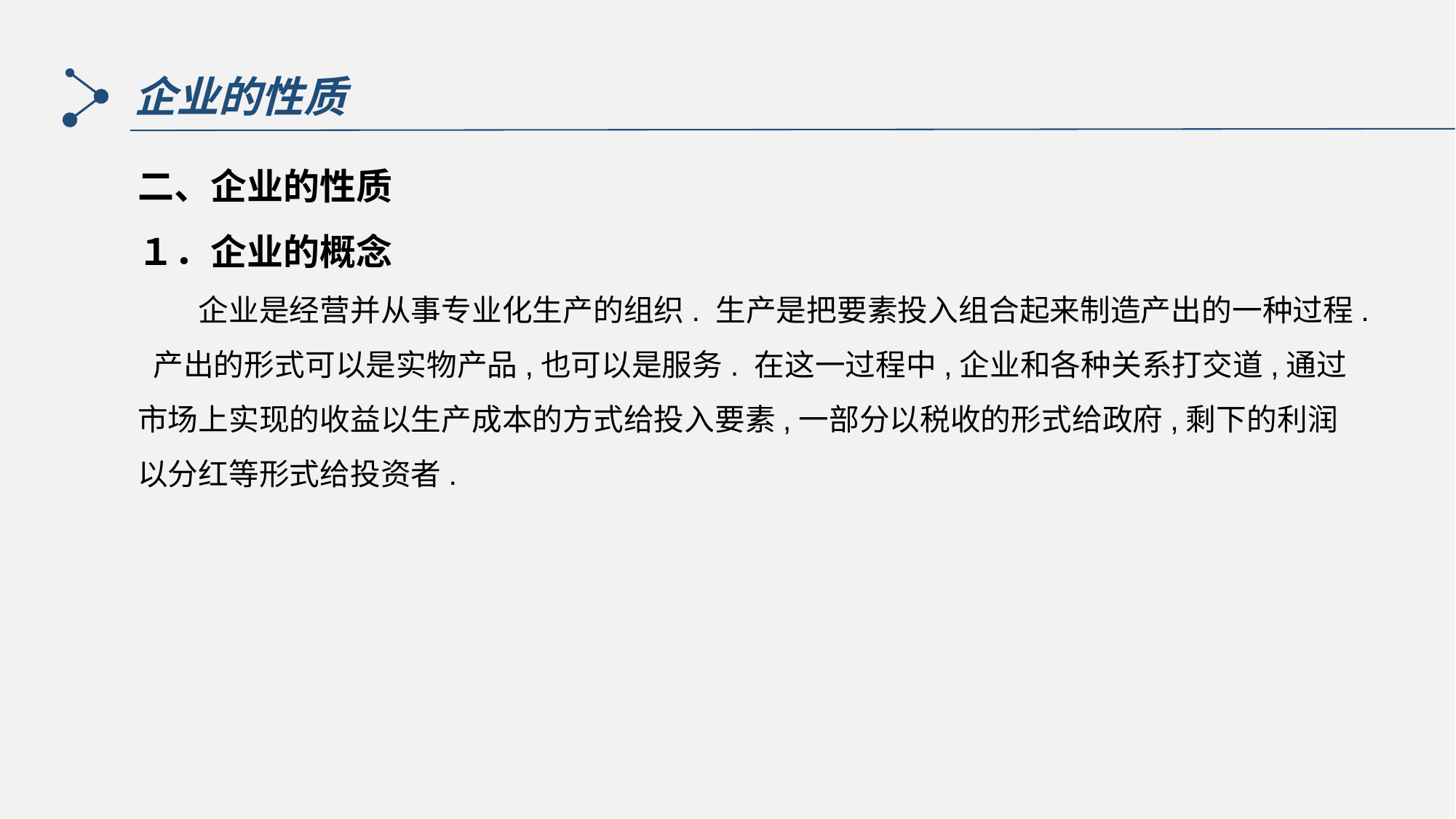

企业的性质
二、企业的性质
１．企业的概念
　　企业是经营并从事专业化生产的组织. 生产是把要素投入组合起来制造产出的一种过程. 产出的形式可以是实物产品,也可以是服务. 在这一过程中,企业和各种关系打交道,通过市场上实现的收益以生产成本的方式给投入要素,一部分以税收的形式给政府,剩下的利润以分红等形式给投资者.